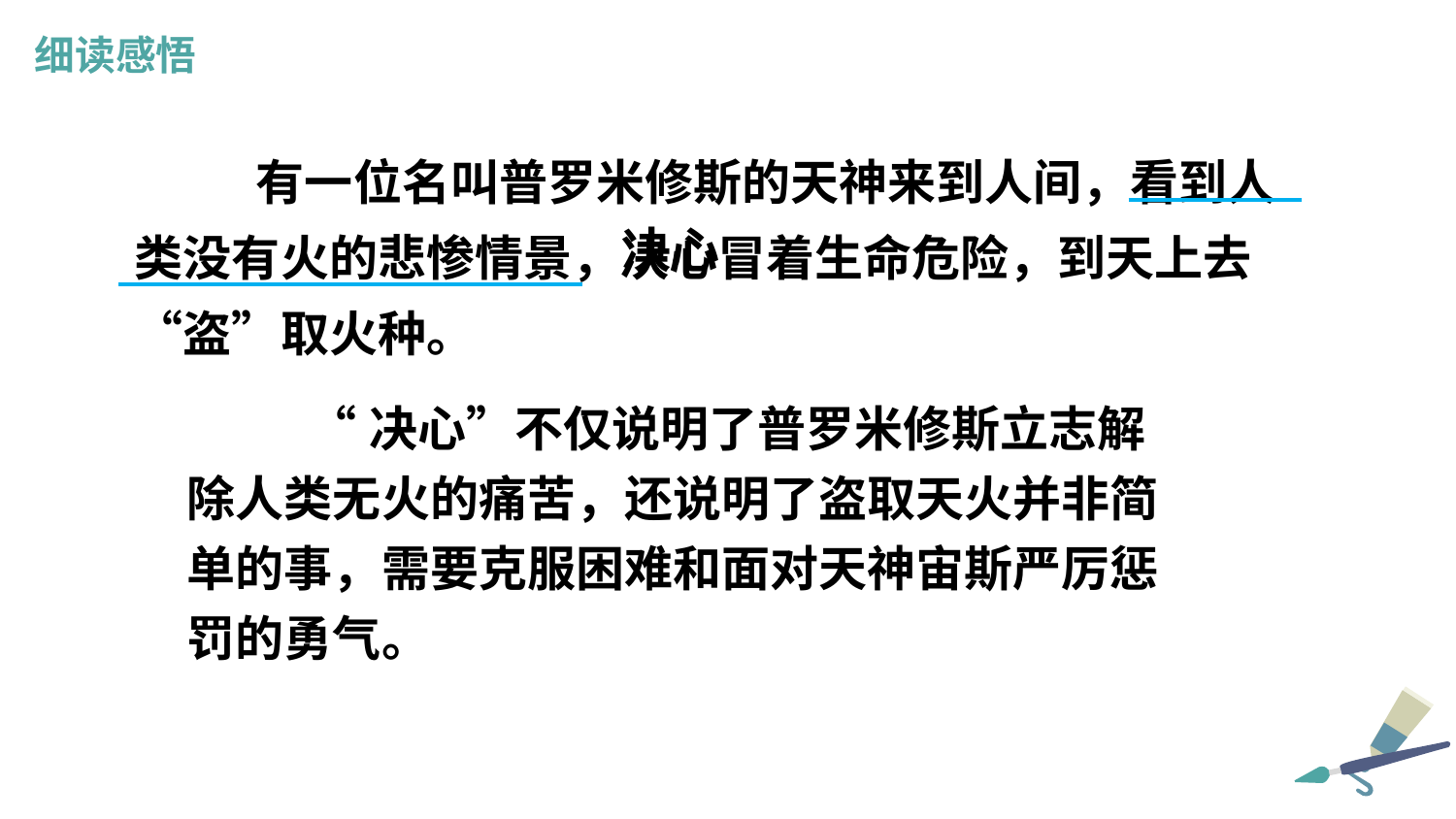

细读感悟
有一位名叫普罗米修斯的天神来到人间，看到人类没有火的悲惨情景，决心冒着生命危险，到天上去“盗”取火种。
决心
“决心”不仅说明了普罗米修斯立志解除人类无火的痛苦，还说明了盗取天火并非简单的事，需要克服困难和面对天神宙斯严厉惩罚的勇气。